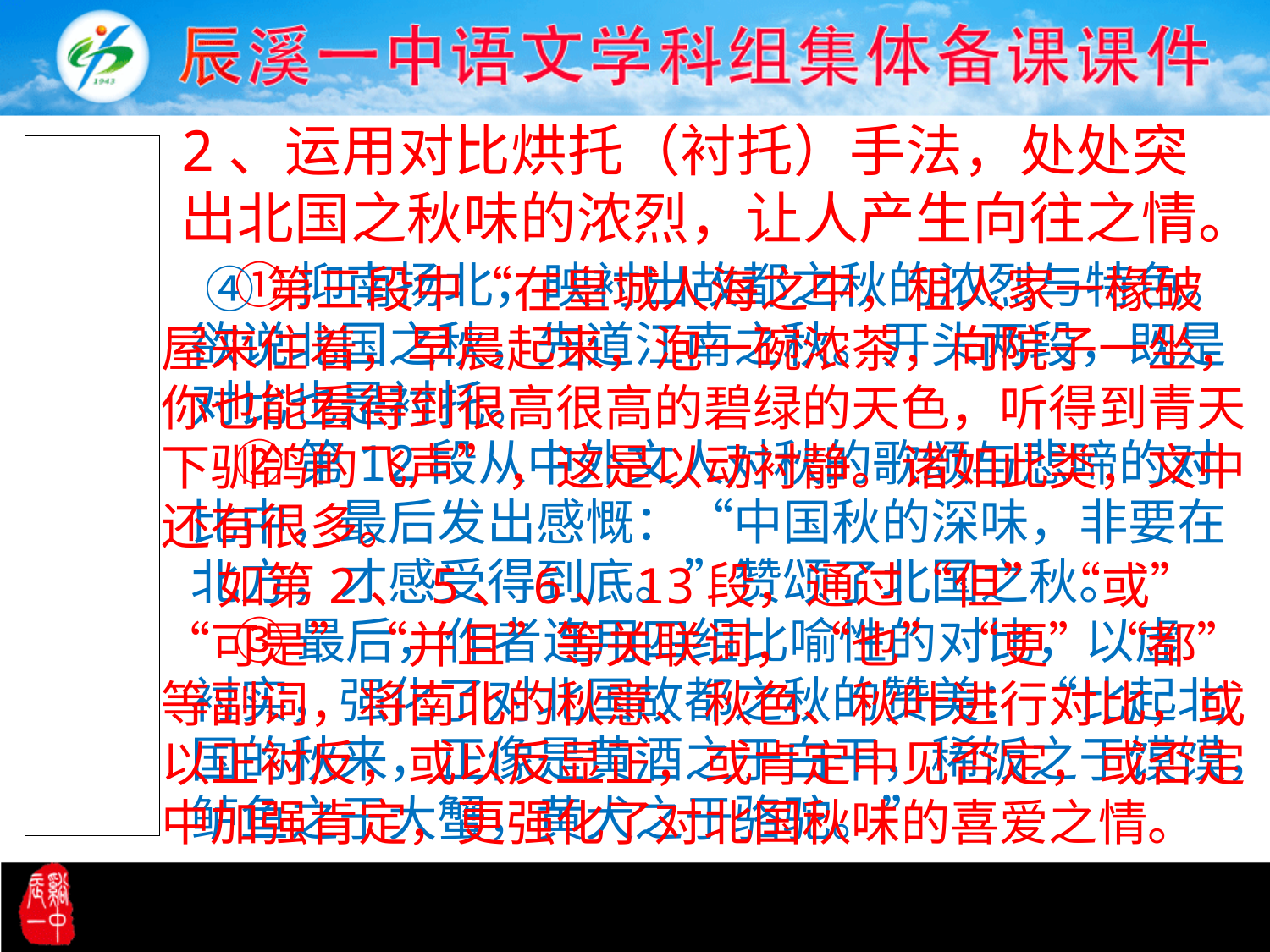

2、运用对比烘托（衬托）手法，处处突出北国之秋味的浓烈，让人产生向往之情。
    ①抑南扬北，映衬出故都之秋的浓烈与特色。欲说北国之秋，先道江南之秋。开头两段，既是对比也是衬托。
    ②第12段从中外文人对秋的歌颂与悲啼的对比中，最后发出感慨：“中国秋的深味，非要在北方，才感受得到底。”赞颂了北国之秋。
    ③最后，作者连用四组比喻性的对比，以虚衬实，强化了对北国故都之秋的赞美：“比起北国的秋来，正像是黄酒之于白干，稀饭之于馍馍，鲈鱼之于大蟹，黄犬之于骆驼。”
    ④第三段中“在皇城人海之中，租人家一椽破屋来住着，早晨起来，泡一碗浓茶，向院子一坐，你也能看得到很高很高的碧绿的天色，听得到青天下驯鸽的飞声”，这是以动衬静。诸如此类，文中还有很多。
    如第2、5、6、13段，通过“但”“或”“可是”“并且”等关联词，“也”“更”“都”等副词，将南北的秋意、秋色、秋叶进行对比，或以正衬反，或以反显正，或肯定中见否定，或否定中加强肯定，更强化了对北国秋味的喜爱之情。